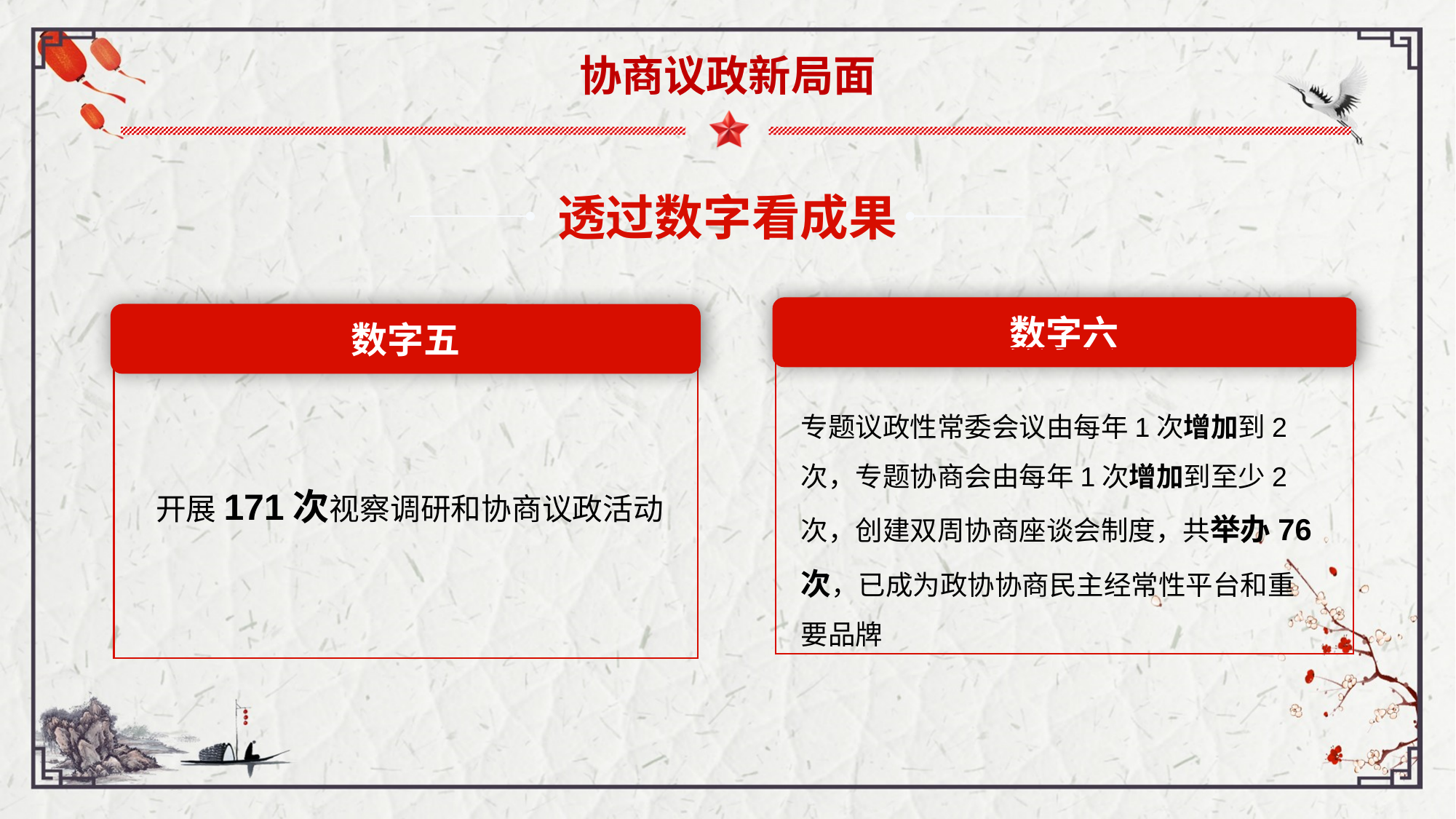

协商议政新局面
透过数字看成果
数字六

数字五

专题议政性常委会议由每年1次增加到2次，专题协商会由每年1次增加到至少2次，创建双周协商座谈会制度，共举办76次，已成为政协协商民主经常性平台和重要品牌

开展171次视察调研和协商议政活动